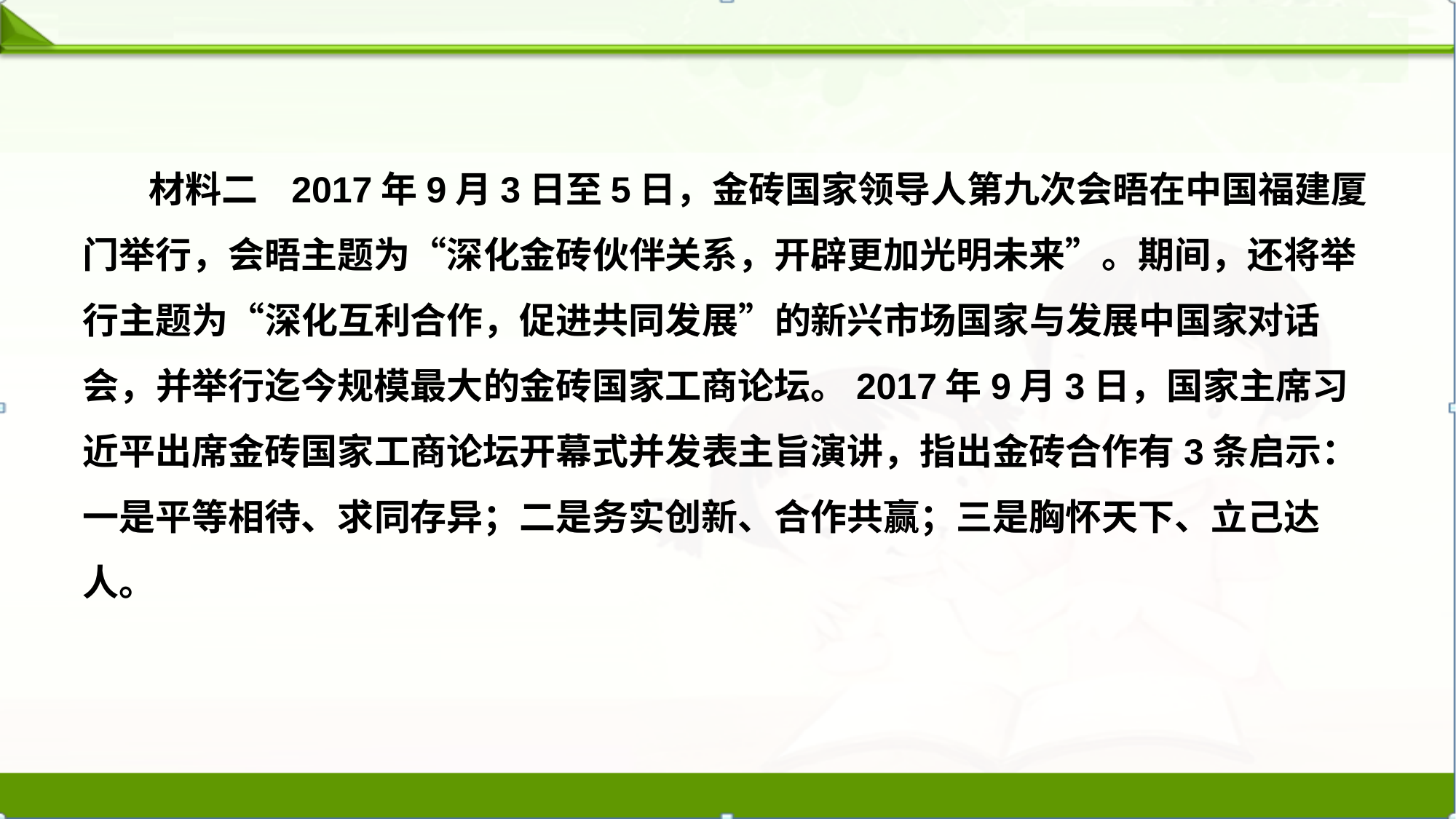

材料二   2017年9月3日至5日，金砖国家领导人第九次会晤在中国福建厦门举行，会晤主题为“深化金砖伙伴关系，开辟更加光明未来”。期间，还将举行主题为“深化互利合作，促进共同发展”的新兴市场国家与发展中国家对话会，并举行迄今规模最大的金砖国家工商论坛。2017年9月3日，国家主席习近平出席金砖国家工商论坛开幕式并发表主旨演讲，指出金砖合作有3条启示：一是平等相待、求同存异；二是务实创新、合作共赢；三是胸怀天下、立己达人。